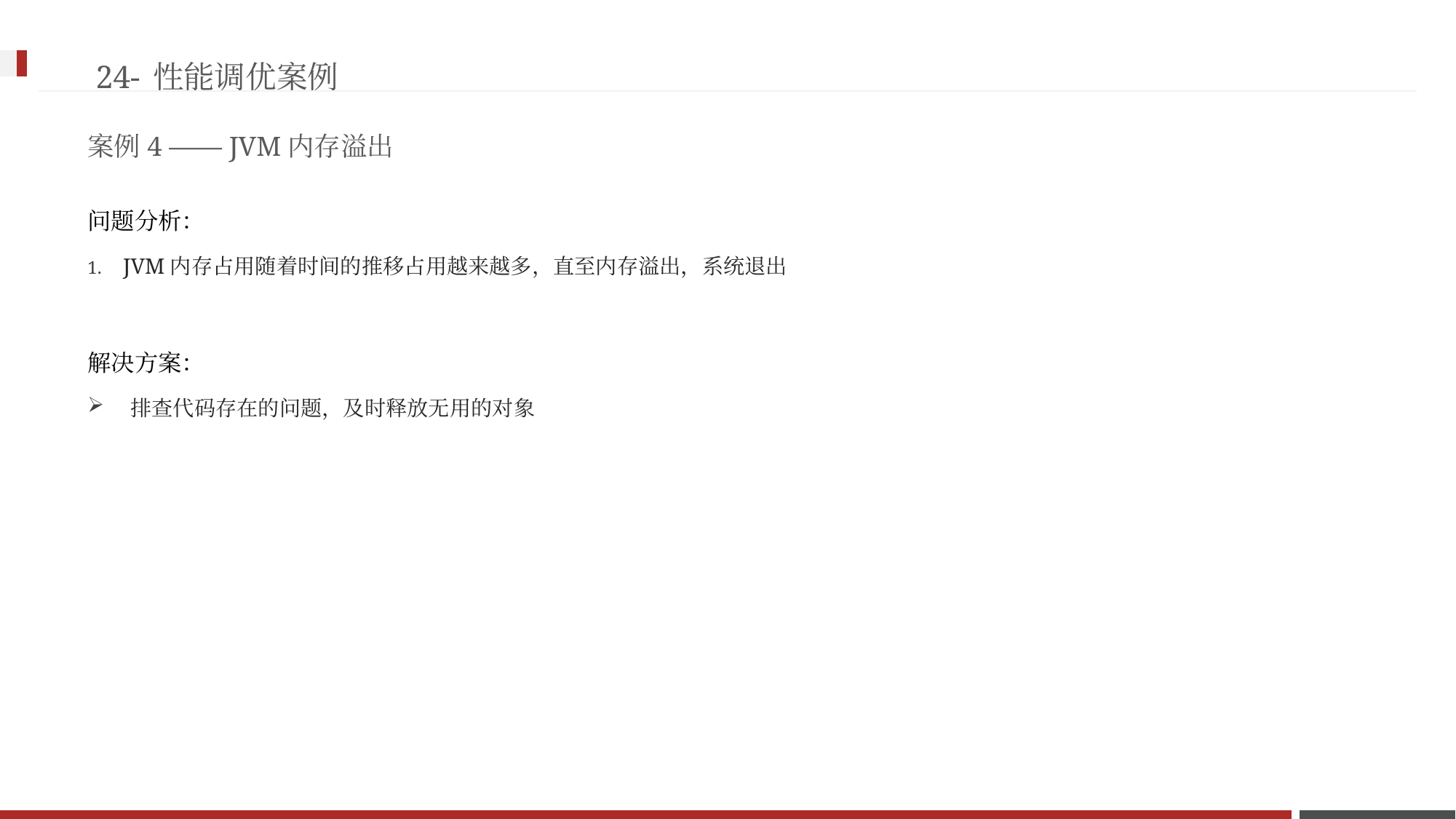

24-性能调优案例

案例4 —— JVM内存溢出

问题分析：

1. JVM内存占用随着时间的推移占用越来越多，直至内存溢出，系统退出

解决方案：

排查代码存在的问题，及时释放无用的对象